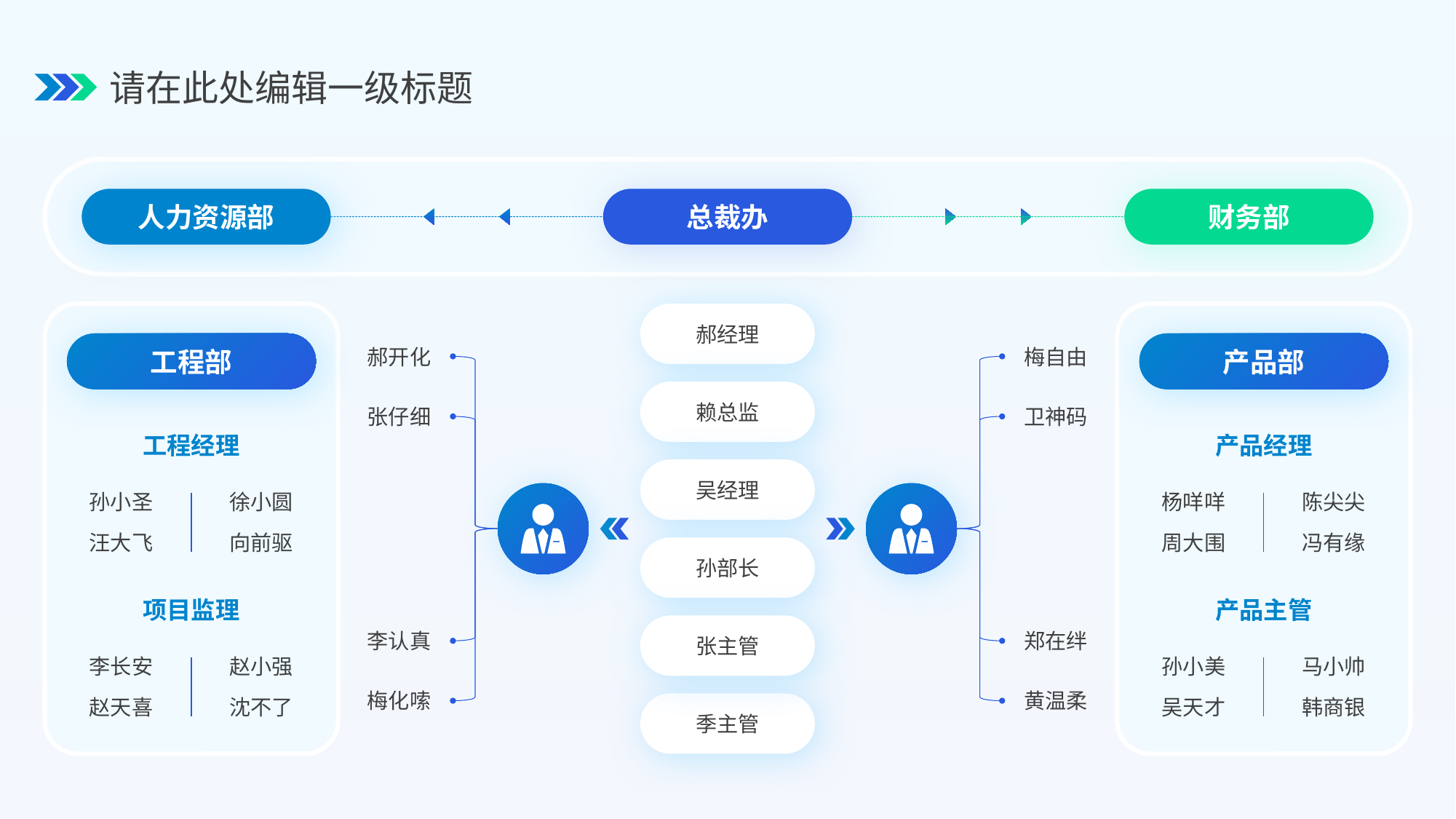

请在此处编辑一级标题

人力资源部
总裁办
财务部

郝经理

工程部
产品部
郝开化
梅自由

赖总监
张仔细
卫神码
工程经理
产品经理
吴经理

孙小圣
徐小圆
杨咩咩
陈尖尖

汪大飞
向前驱
周大围
冯有缘
孙部长
项目监理
产品主管
张主管
郑在绊
李认真
李长安
赵小强
孙小美
马小帅
梅化嗦
黄温柔
赵天喜
沈不了
吴天才
韩商银
季主管